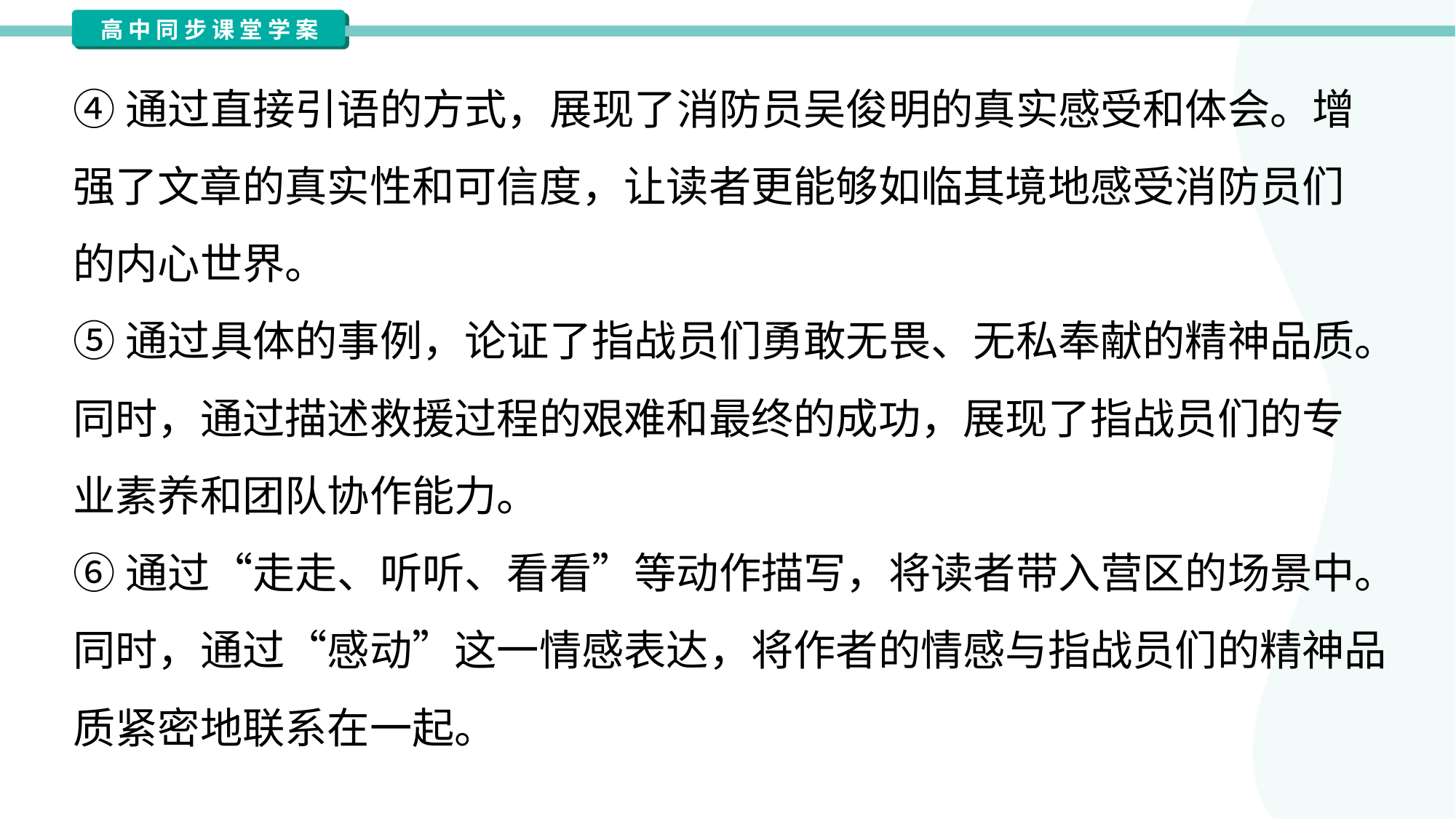

④通过直接引语的方式，展现了消防员吴俊明的真实感受和体会。增
强了文章的真实性和可信度，让读者更能够如临其境地感受消防员们
的内心世界。
⑤通过具体的事例，论证了指战员们勇敢无畏、无私奉献的精神品质。
同时，通过描述救援过程的艰难和最终的成功，展现了指战员们的专
业素养和团队协作能力。
⑥通过“走走、听听、看看”等动作描写，将读者带入营区的场景中。
同时，通过“感动”这一情感表达，将作者的情感与指战员们的精神品
质紧密地联系在一起。